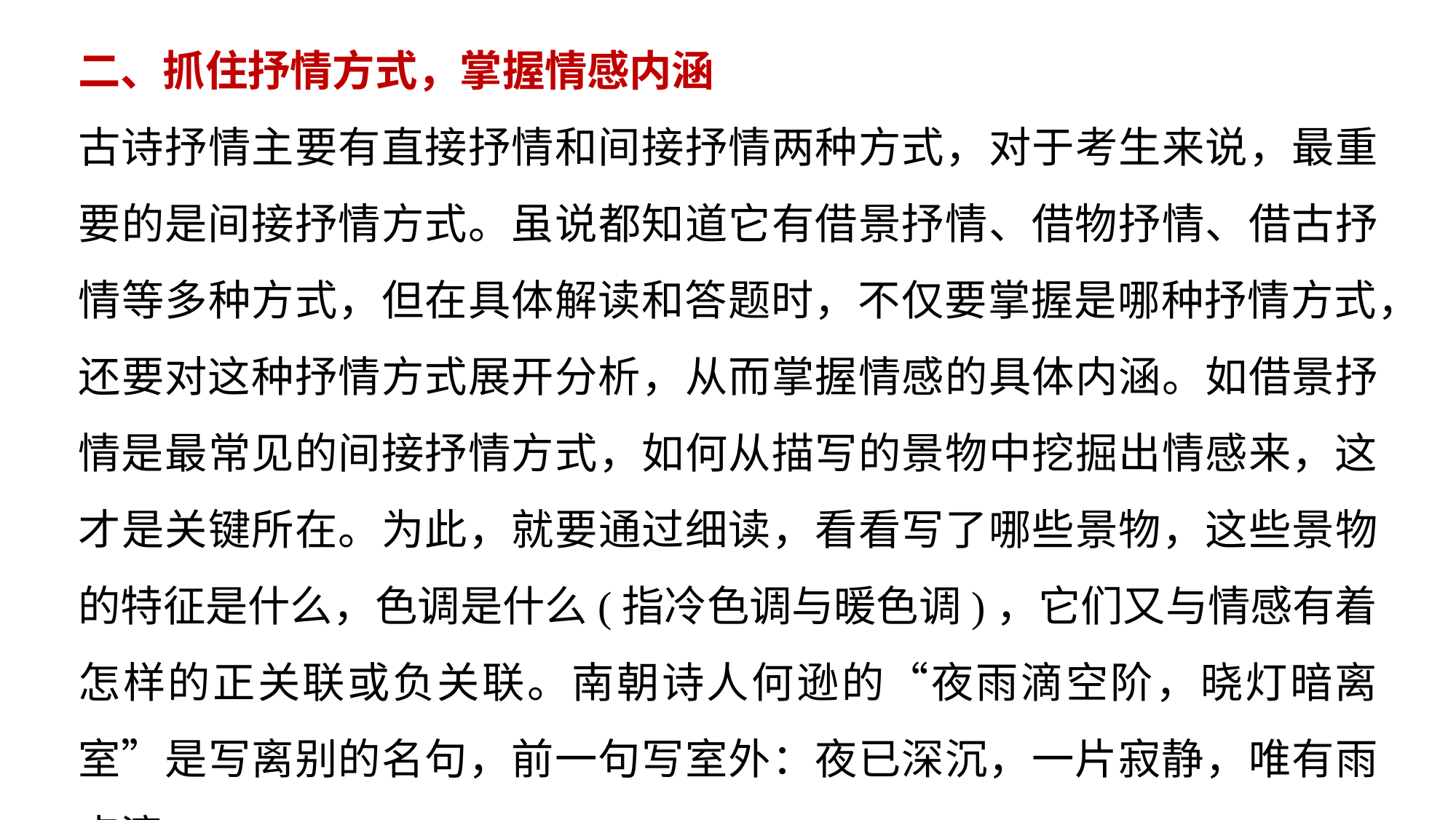

二、抓住抒情方式，掌握情感内涵
古诗抒情主要有直接抒情和间接抒情两种方式，对于考生来说，最重要的是间接抒情方式。虽说都知道它有借景抒情、借物抒情、借古抒情等多种方式，但在具体解读和答题时，不仅要掌握是哪种抒情方式，还要对这种抒情方式展开分析，从而掌握情感的具体内涵。如借景抒情是最常见的间接抒情方式，如何从描写的景物中挖掘出情感来，这才是关键所在。为此，就要通过细读，看看写了哪些景物，这些景物的特征是什么，色调是什么(指冷色调与暖色调)，它们又与情感有着怎样的正关联或负关联。南朝诗人何逊的“夜雨滴空阶，晓灯暗离室”是写离别的名句，前一句写室外：夜已深沉，一片寂静，唯有雨点滴